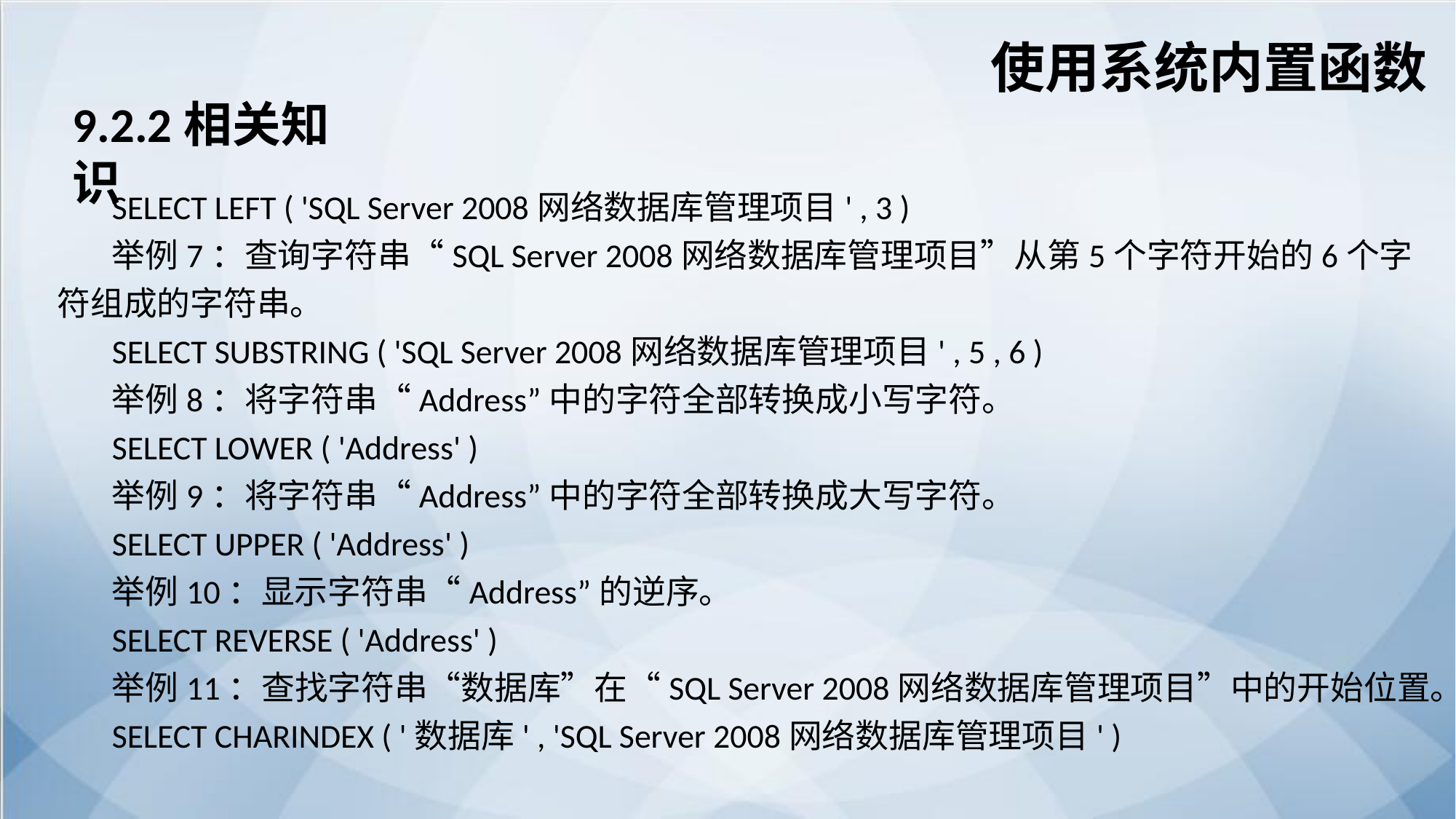

使用系统内置函数
9.2.2相关知识
SELECT LEFT ( 'SQL Server 2008网络数据库管理项目' , 3 )
举例7：查询字符串“SQL Server 2008网络数据库管理项目”从第5个字符开始的6个字符组成的字符串。
SELECT SUBSTRING ( 'SQL Server 2008网络数据库管理项目' , 5 , 6 )
举例8：将字符串“Address”中的字符全部转换成小写字符。
SELECT LOWER ( 'Address' )
举例9：将字符串“Address”中的字符全部转换成大写字符。
SELECT UPPER ( 'Address' )
举例10：显示字符串“Address”的逆序。
SELECT REVERSE ( 'Address' )
举例11：查找字符串“数据库”在“SQL Server 2008网络数据库管理项目”中的开始位置。
SELECT CHARINDEX ( '数据库' , 'SQL Server 2008网络数据库管理项目' )